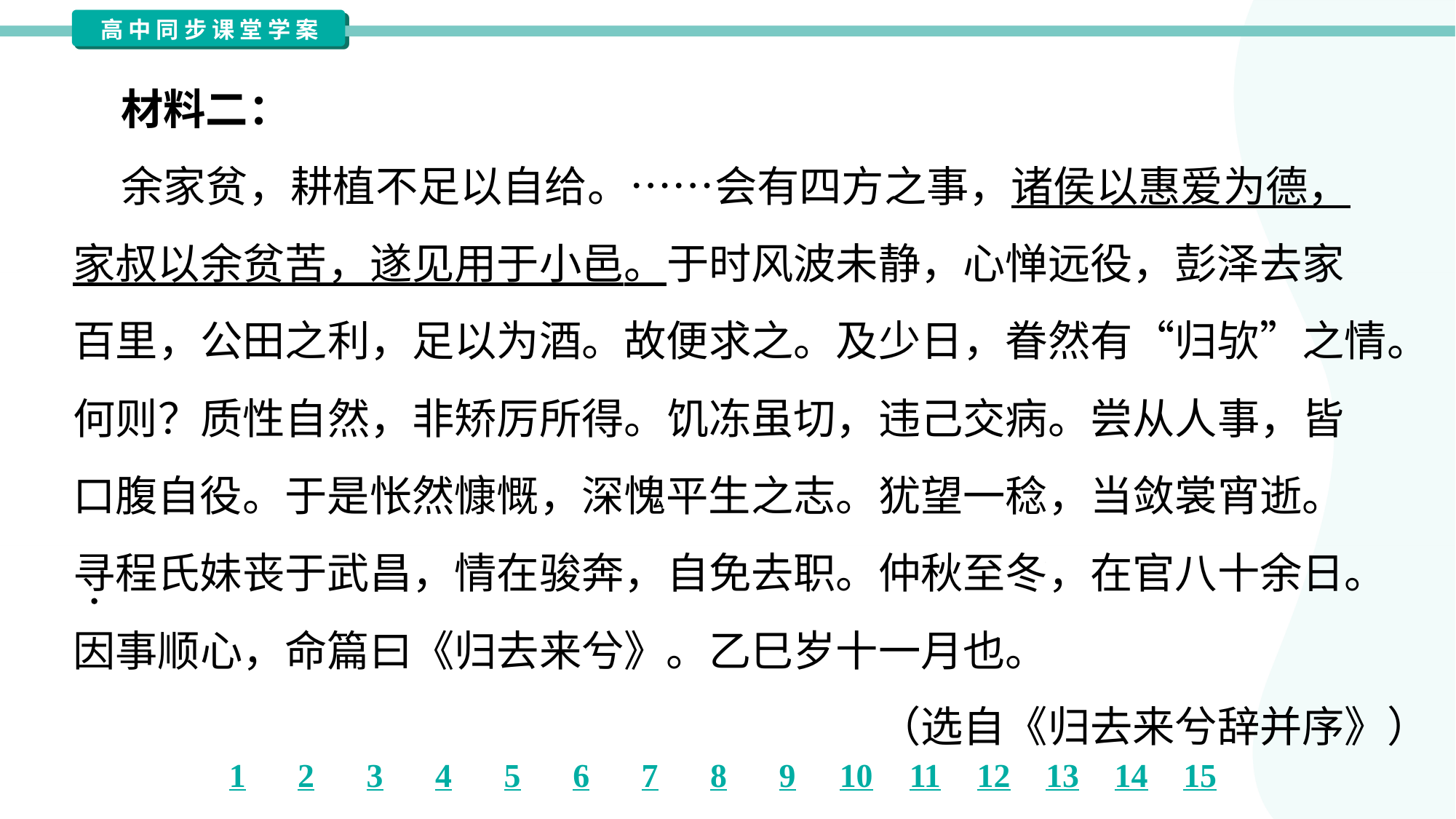

材料二：
    余家贫，耕植不足以自给。……会有四方之事，诸侯以惠爱为德，
家叔以余贫苦，遂见用于小邑。于时风波未静，心惮远役，彭泽去家
百里，公田之利，足以为酒。故便求之。及少日，眷然有“归欤”之情。
何则？质性自然，非矫厉所得。饥冻虽切，违己交病。尝从人事，皆
口腹自役。于是怅然慷慨，深愧平生之志。犹望一稔，当敛裳宵逝。
寻程氏妹丧于武昌，情在骏奔，自免去职。仲秋至冬，在官八十余日。
因事顺心，命篇曰《归去来兮》。乙巳岁十一月也。
（选自《归去来兮辞并序》）